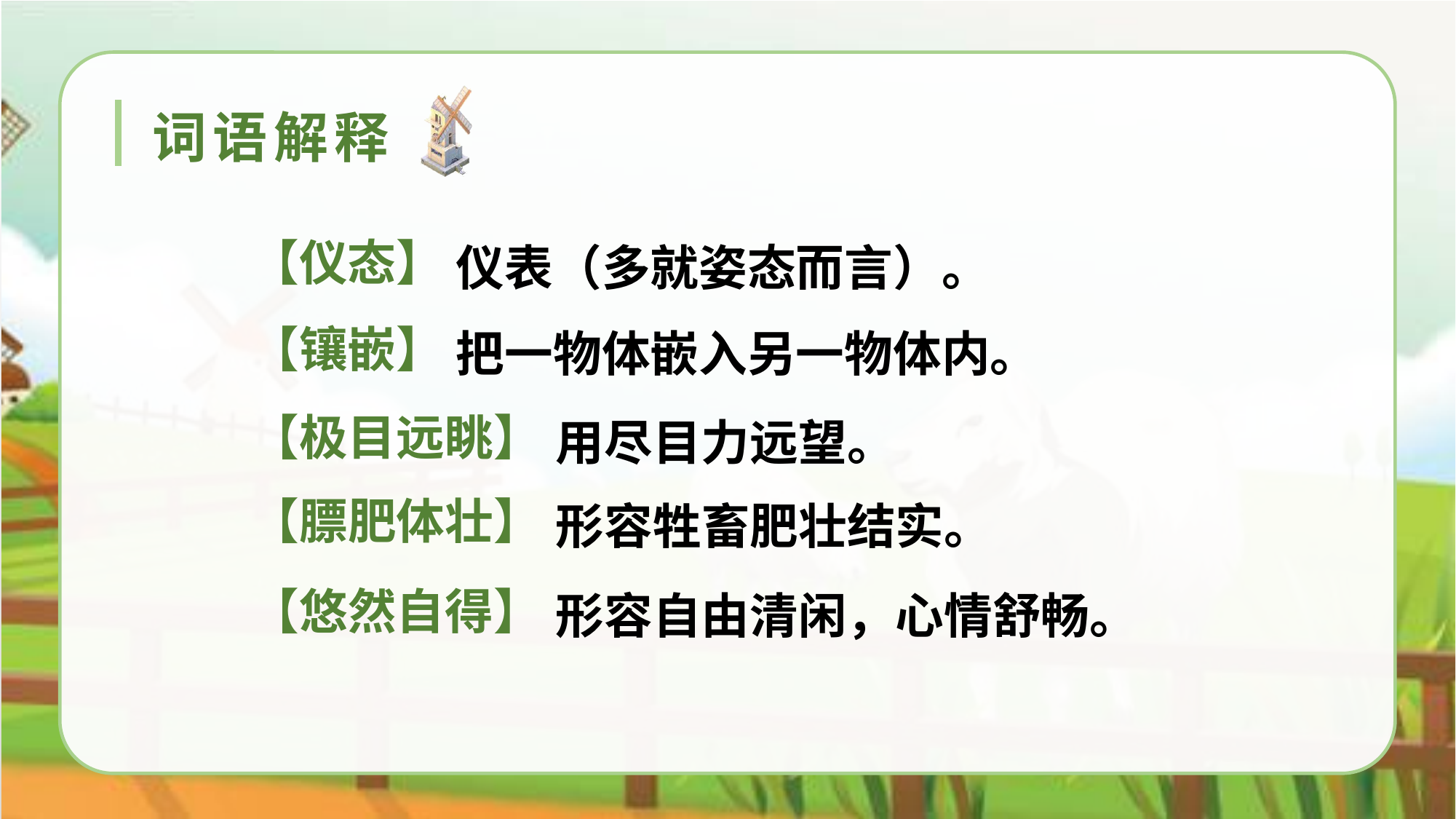

词语解释
仪表（多就姿态而言）。
【仪态】
把一物体嵌入另一物体内。
【镶嵌】
用尽目力远望。
【极目远眺】
形容牲畜肥壮结实。
【膘肥体壮】
形容自由清闲，心情舒畅。
【悠然自得】